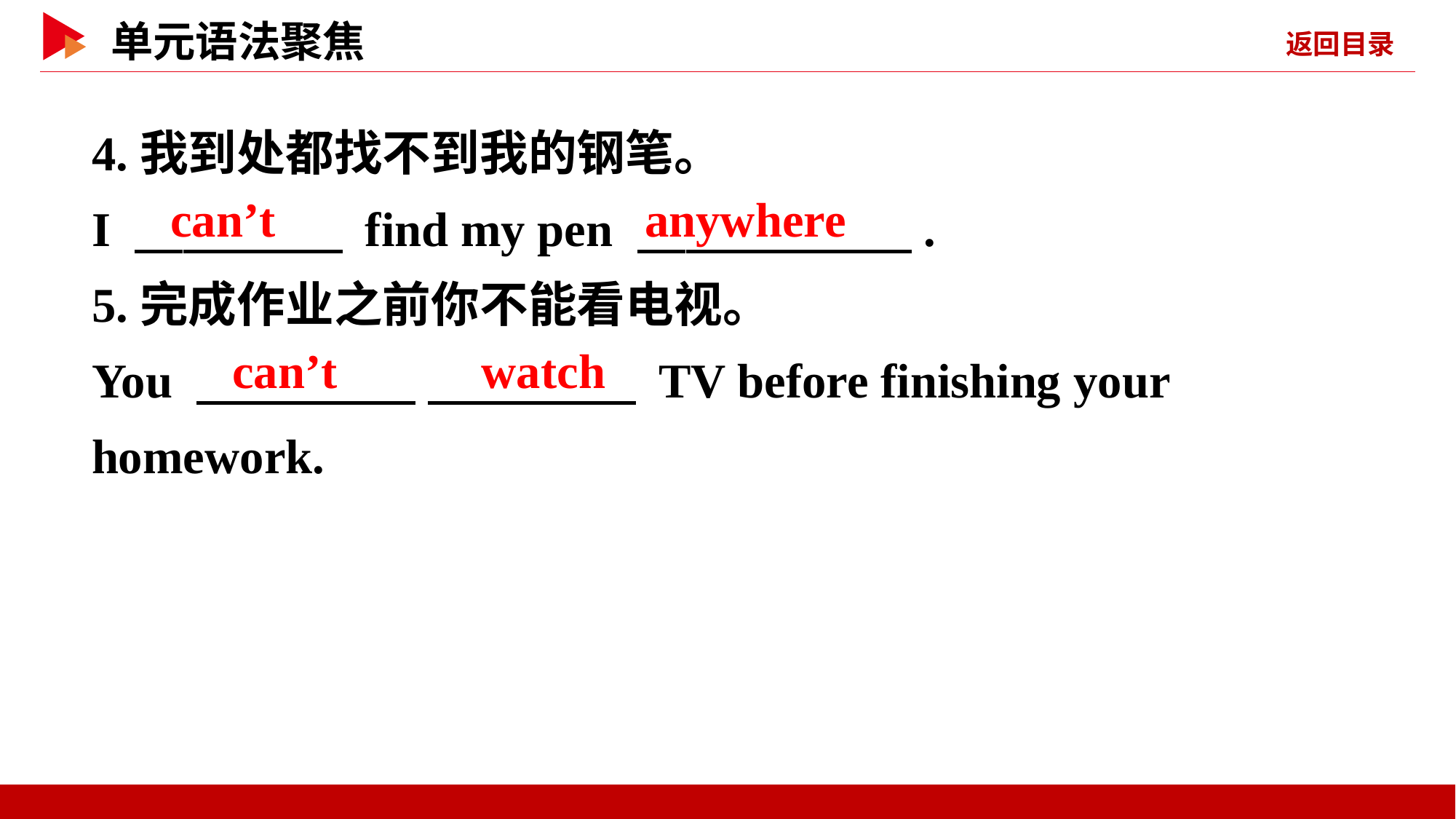

4.我到处都找不到我的钢笔。
I 　          　 find my pen 　                　.
5.完成作业之前你不能看电视。
You 　           　 　          　 TV before finishing your homework.
can’t
anywhere
can’t 　 　watch